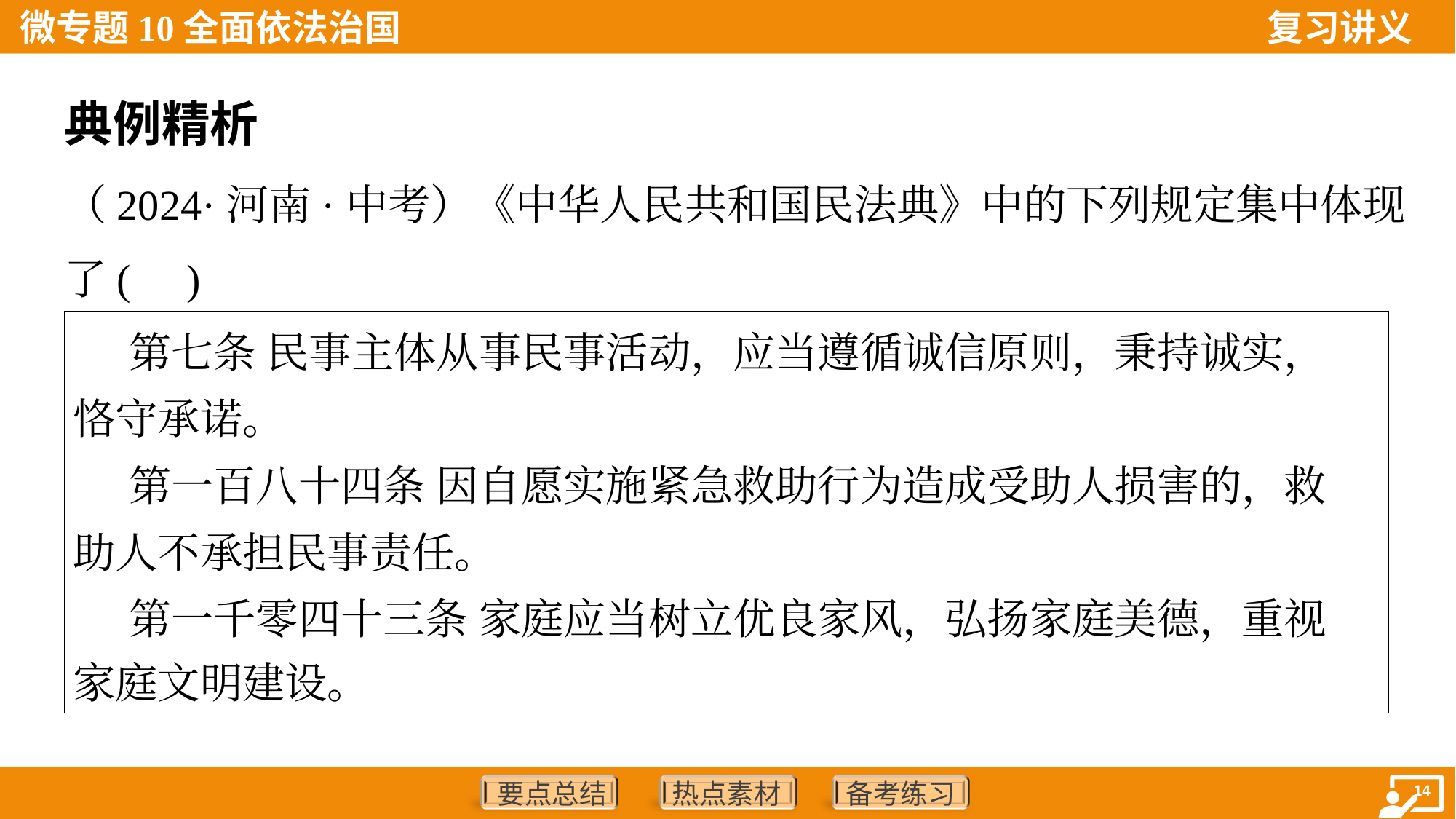

典例精析
（2024·河南·中考）《中华人民共和国民法典》中的下列规定集中体现
了(     )
| 第七条 民事主体从事民事活动，应当遵循诚信原则，秉持诚实， 恪守承诺。 第一百八十四条 因自愿实施紧急救助行为造成受助人损害的，救 助人不承担民事责任。 第一千零四十三条 家庭应当树立优良家风，弘扬家庭美德，重视 家庭文明建设。 |
| --- |